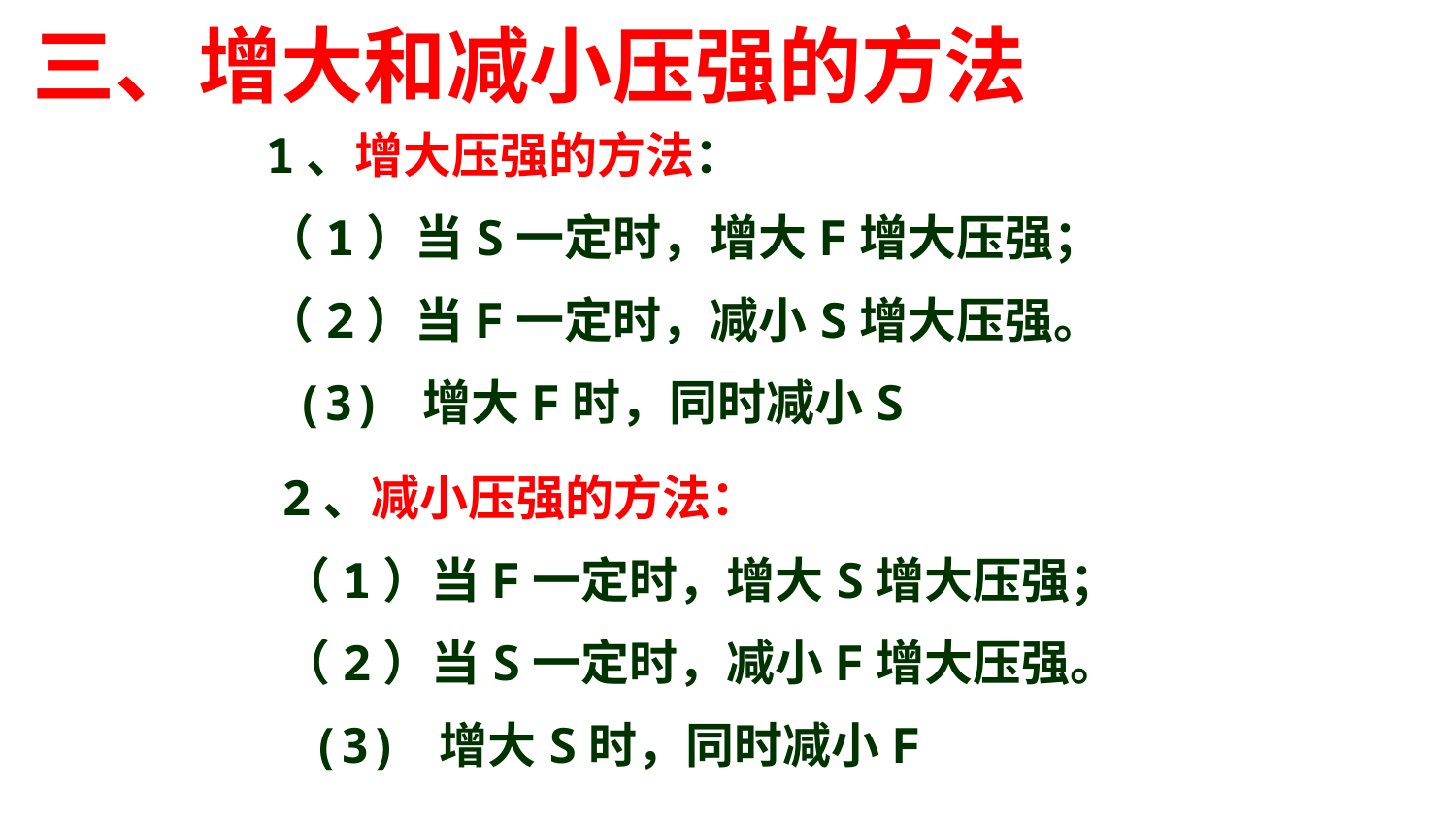

三、增大和减小压强的方法
1、增大压强的方法：
（1）当S一定时，增大F增大压强；
（2）当F一定时，减小S增大压强。
 (3) 增大F时，同时减小S
2、减小压强的方法：
（1）当F一定时，增大S增大压强；
（2）当S一定时，减小F增大压强。
 (3) 增大S时，同时减小F